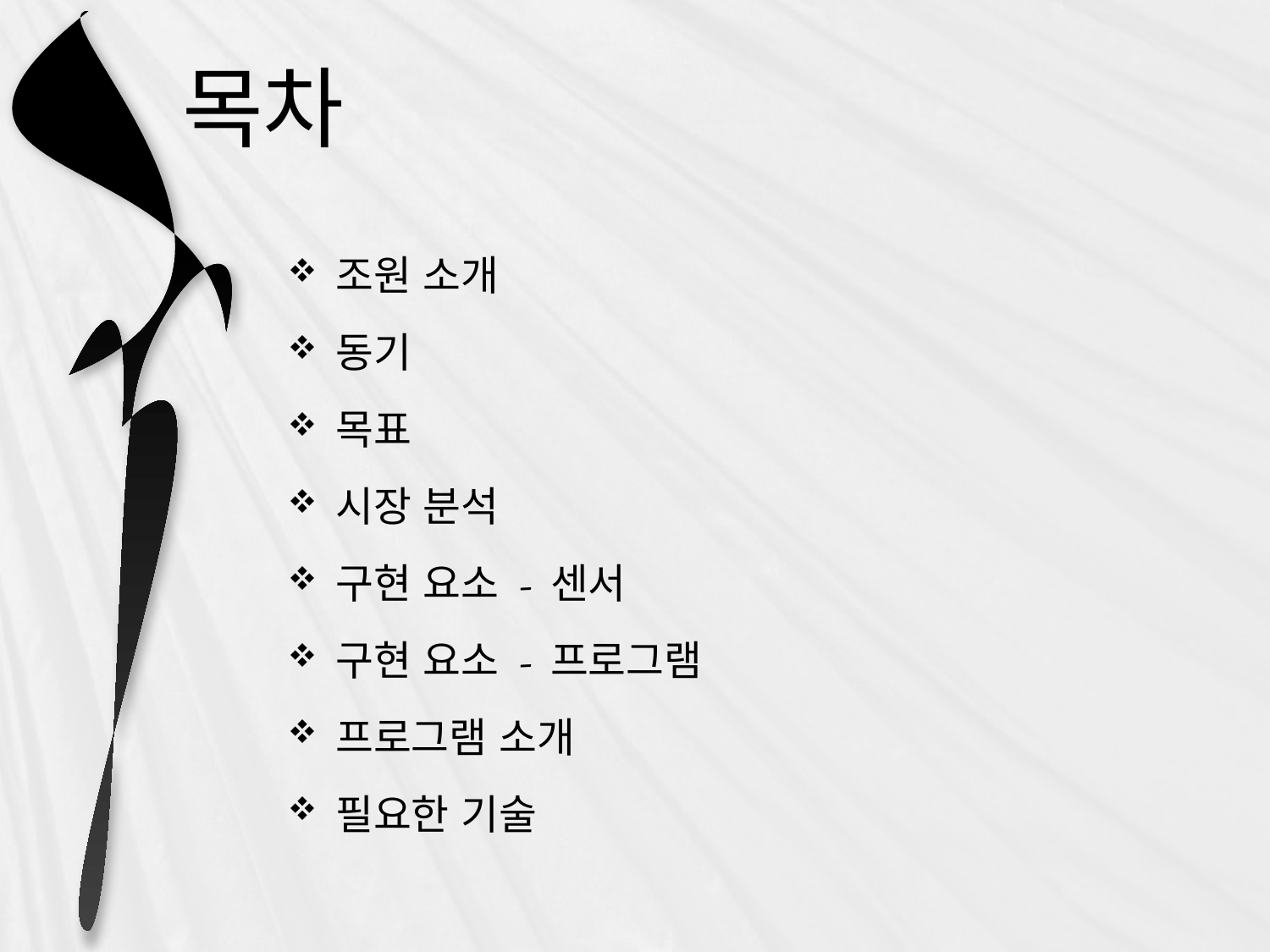

# 목차
조원 소개
동기
목표
시장 분석
구현 요소 - 센서
구현 요소 - 프로그램
프로그램 소개
필요한 기술